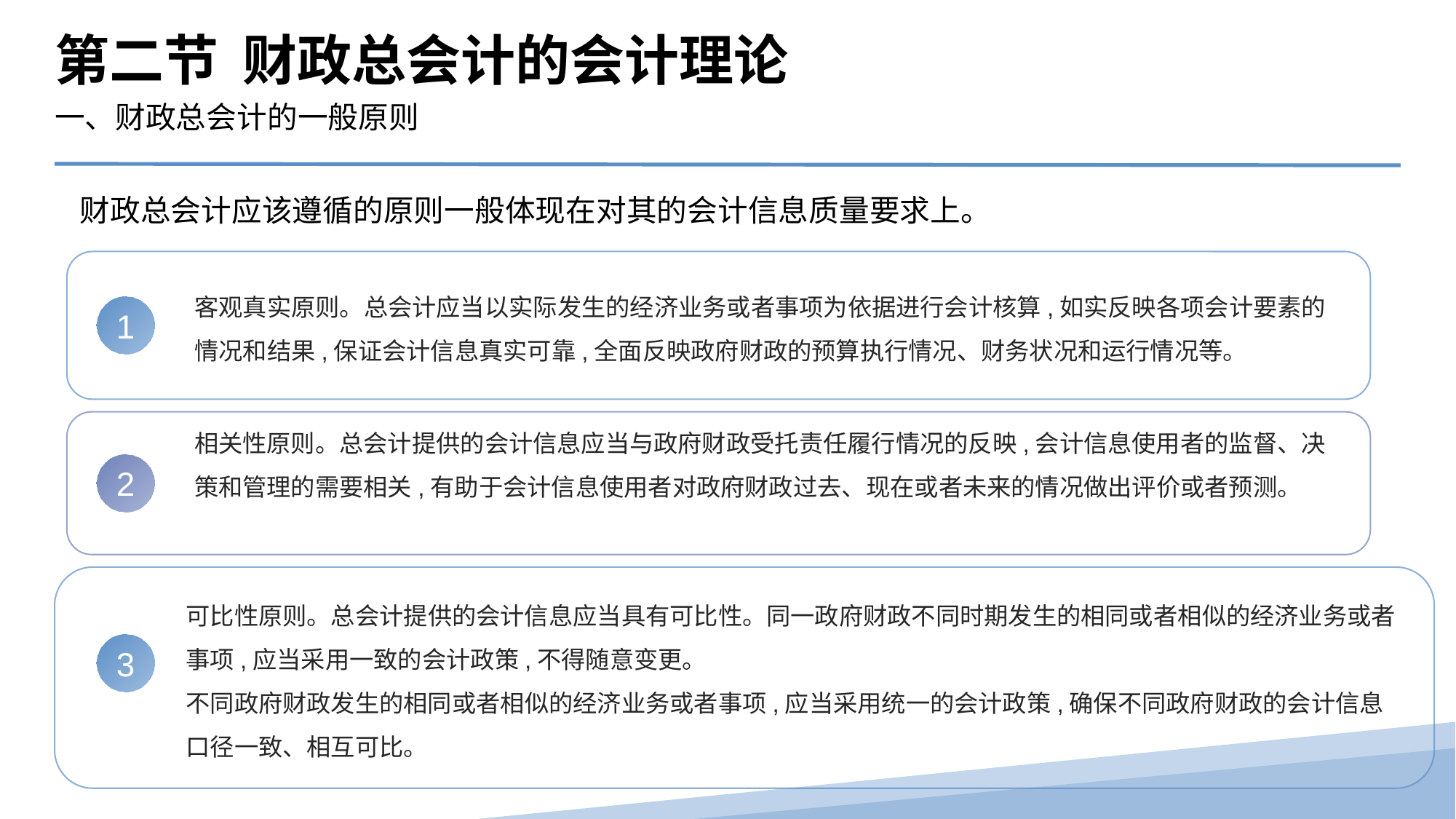

第二节  财政总会计的会计理论
一、财政总会计的一般原则
财政总会计应该遵循的原则一般体现在对其的会计信息质量要求上。
客观真实原则。总会计应当以实际发生的经济业务或者事项为依据进行会计核算,如实反映各项会计要素的情况和结果,保证会计信息真实可靠,全面反映政府财政的预算执行情况、财务状况和运行情况等。
1
相关性原则。总会计提供的会计信息应当与政府财政受托责任履行情况的反映,会计信息使用者的监督、决策和管理的需要相关,有助于会计信息使用者对政府财政过去、现在或者未来的情况做出评价或者预测。

2
可比性原则。总会计提供的会计信息应当具有可比性。同一政府财政不同时期发生的相同或者相似的经济业务或者事项,应当采用一致的会计政策,不得随意变更。
不同政府财政发生的相同或者相似的经济业务或者事项,应当采用统一的会计政策,确保不同政府财政的会计信息口径一致、相互可比。
3